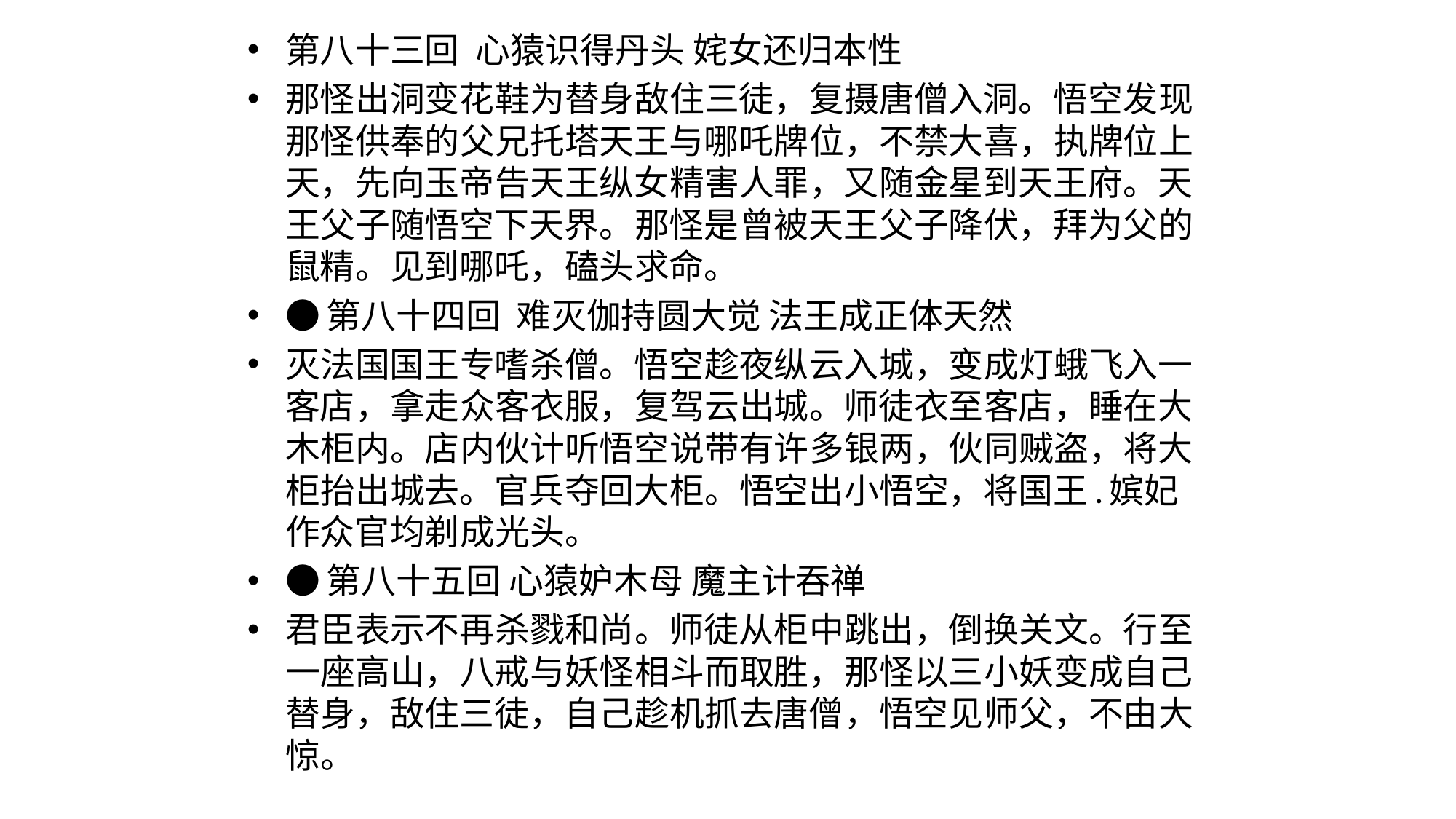

第八十三回  心猿识得丹头 姹女还归本性
那怪出洞变花鞋为替身敌住三徒，复摄唐僧入洞。悟空发现那怪供奉的父兄托塔天王与哪吒牌位，不禁大喜，执牌位上天，先向玉帝告天王纵女精害人罪，又随金星到天王府。天王父子随悟空下天界。那怪是曾被天王父子降伏，拜为父的鼠精。见到哪吒，磕头求命。
●第八十四回  难灭伽持圆大觉 法王成正体天然
灭法国国王专嗜杀僧。悟空趁夜纵云入城，变成灯蛾飞入一客店，拿走众客衣服，复驾云出城。师徒衣至客店，睡在大木柜内。店内伙计听悟空说带有许多银两，伙同贼盗，将大柜抬出城去。官兵夺回大柜。悟空出小悟空，将国王.嫔妃作众官均剃成光头。
●第八十五回 心猿妒木母 魔主计吞禅
君臣表示不再杀戮和尚。师徒从柜中跳出，倒换关文。行至一座高山，八戒与妖怪相斗而取胜，那怪以三小妖变成自己替身，敌住三徒，自己趁机抓去唐僧，悟空见师父，不由大惊。

#